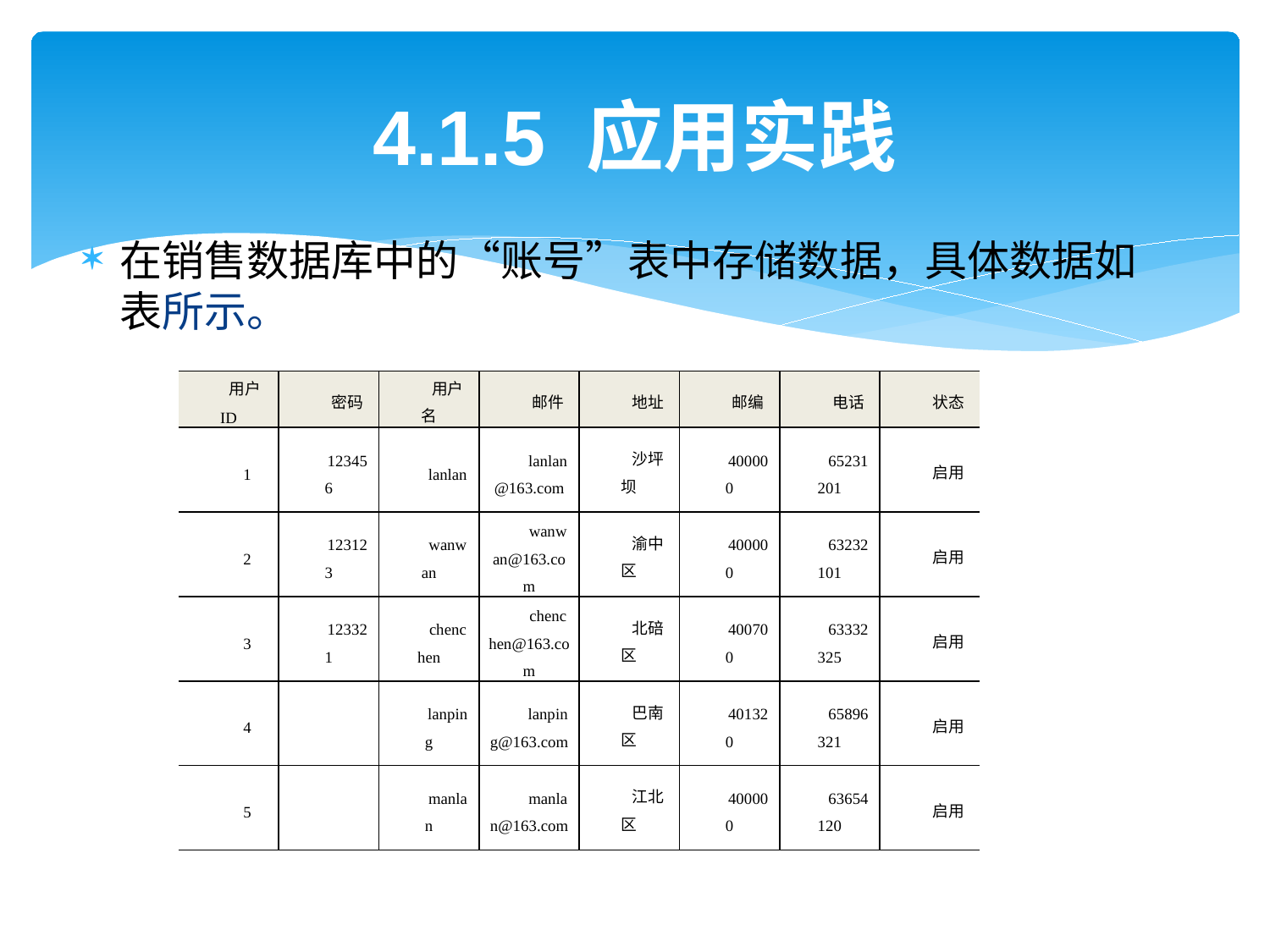

# 4.1.5 应用实践
在销售数据库中的“账号”表中存储数据，具体数据如表所示。
| 用户ID | 密码 | 用户名 | 邮件 | 地址 | 邮编 | 电话 | 状态 |
| --- | --- | --- | --- | --- | --- | --- | --- |
| 1 | 123456 | lanlan | lanlan@163.com | 沙坪坝 | 400000 | 65231201 | 启用 |
| 2 | 123123 | wanwan | wanwan@163.com | 渝中区 | 400000 | 63232101 | 启用 |
| 3 | 123321 | chenchen | chenchen@163.com | 北碚区 | 400700 | 63332325 | 启用 |
| 4 |  | lanping | lanping@163.com | 巴南区 | 401320 | 65896321 | 启用 |
| 5 |  | manlan | manlan@163.com | 江北区 | 400000 | 63654120 | 启用 |